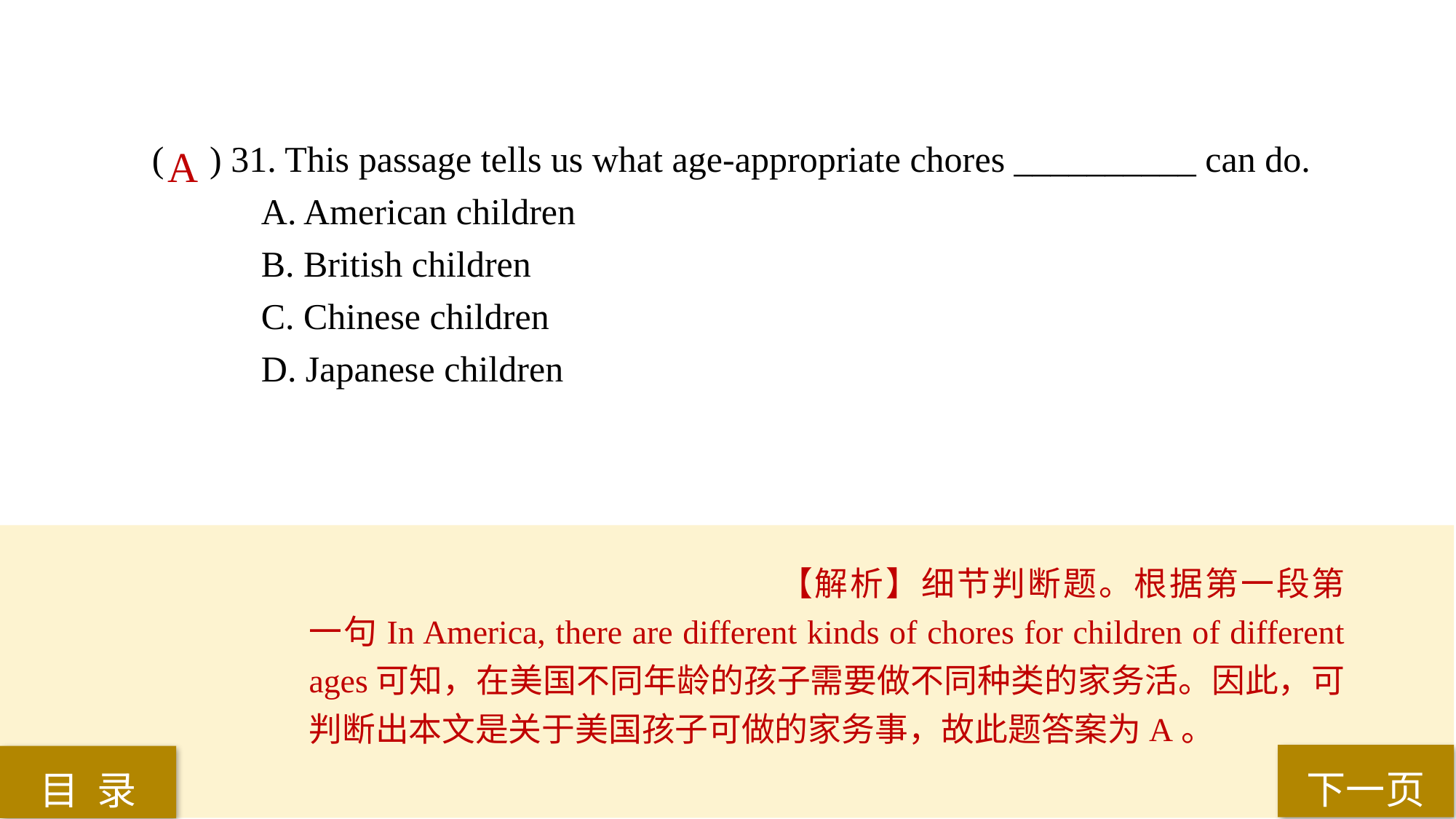

(     ) 31. This passage tells us what age-appropriate chores __________ can do.
A. American children
B. British children
C. Chinese children
D. Japanese children
A
【解析】细节判断题。根据第一段第一句In America, there are different kinds of chores for children of different ages可知，在美国不同年龄的孩子需要做不同种类的家务活。因此，可判断出本文是关于美国孩子可做的家务事，故此题答案为A。